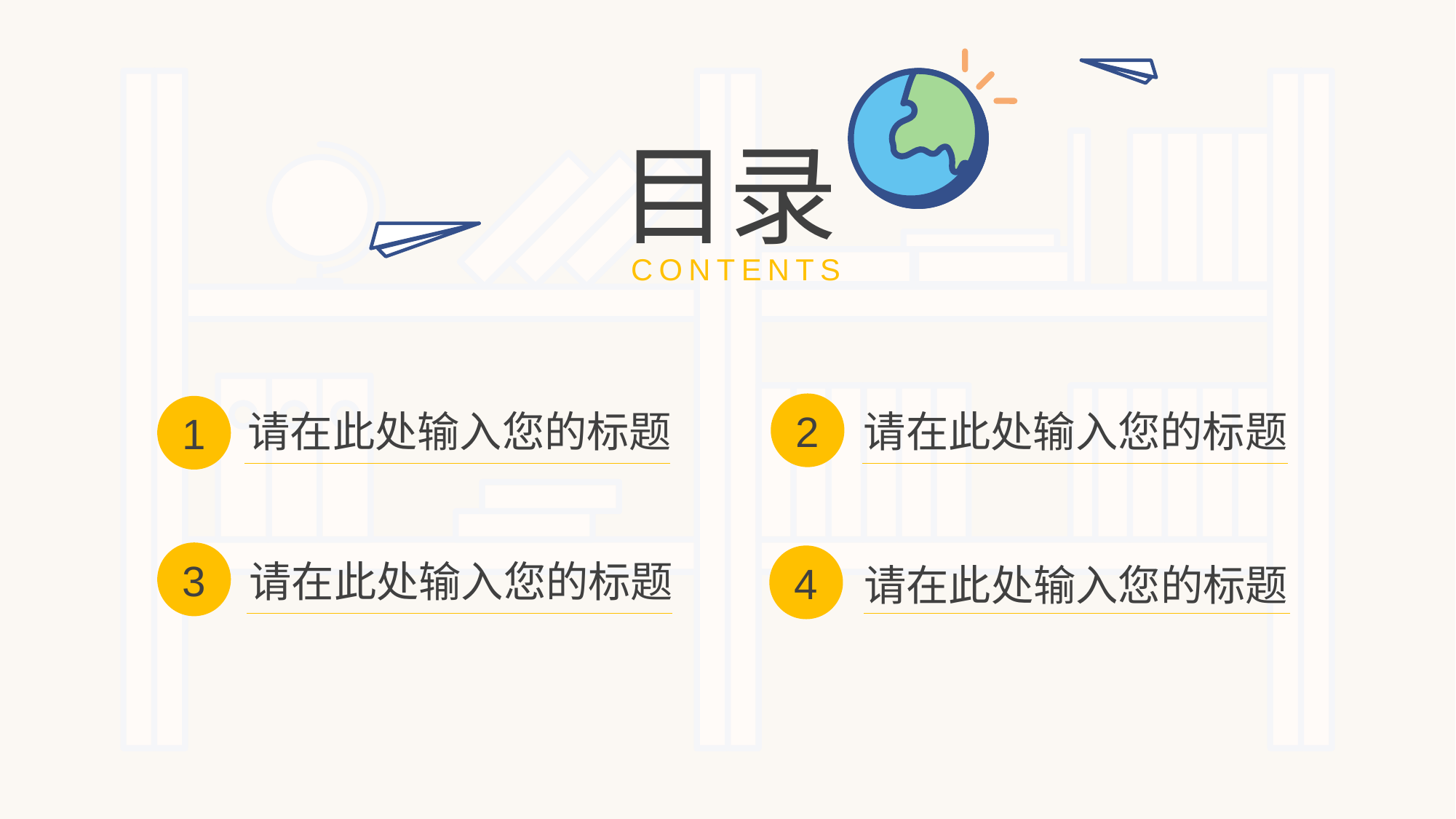

目录

CONTENTS
2
1
请在此处输入您的标题
请在此处输入您的标题
3
4
请在此处输入您的标题
请在此处输入您的标题